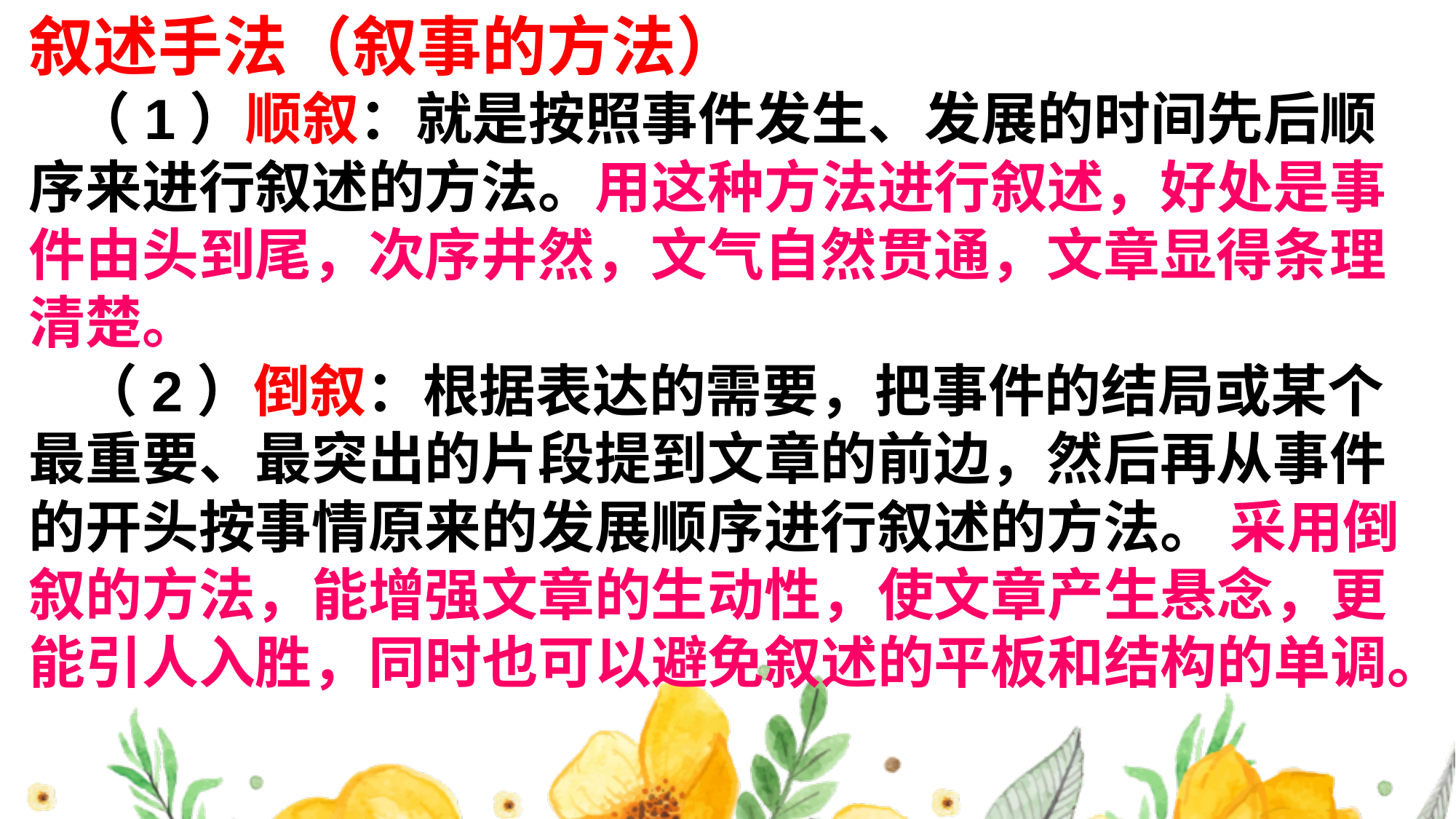

叙述手法（叙事的方法）
   （1）顺叙：就是按照事件发生、发展的时间先后顺序来进行叙述的方法。用这种方法进行叙述，好处是事件由头到尾，次序井然，文气自然贯通，文章显得条理清楚。
   （2）倒叙：根据表达的需要，把事件的结局或某个最重要、最突出的片段提到文章的前边，然后再从事件的开头按事情原来的发展顺序进行叙述的方法。 采用倒叙的方法，能增强文章的生动性，使文章产生悬念，更能引人入胜，同时也可以避免叙述的平板和结构的单调。

#